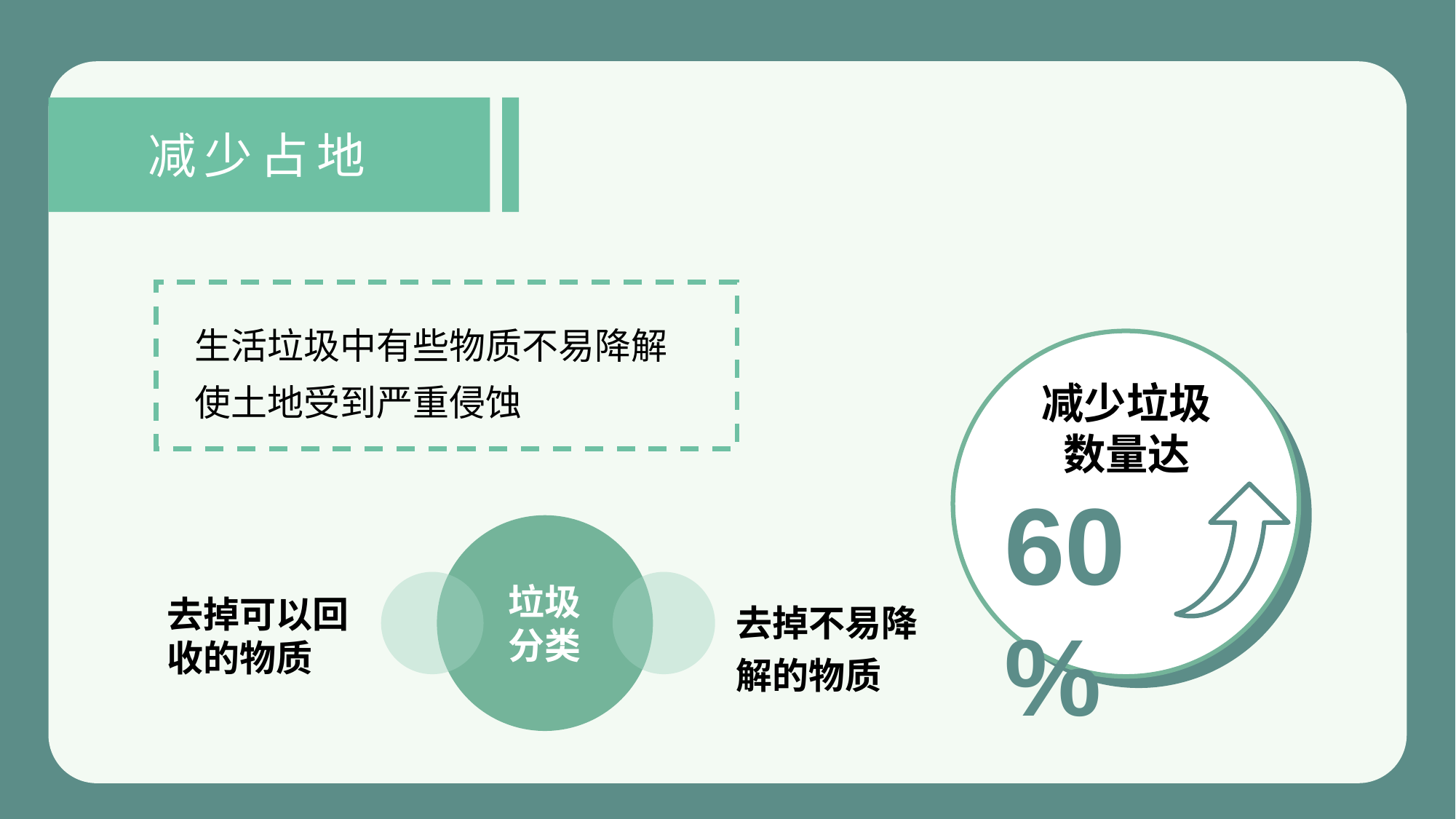

减少占地

生活垃圾中有些物质不易降解
使土地受到严重侵蚀

减少垃圾
数量达
60%
垃圾
分类

去掉可以回收的物质

去掉不易降解的物质